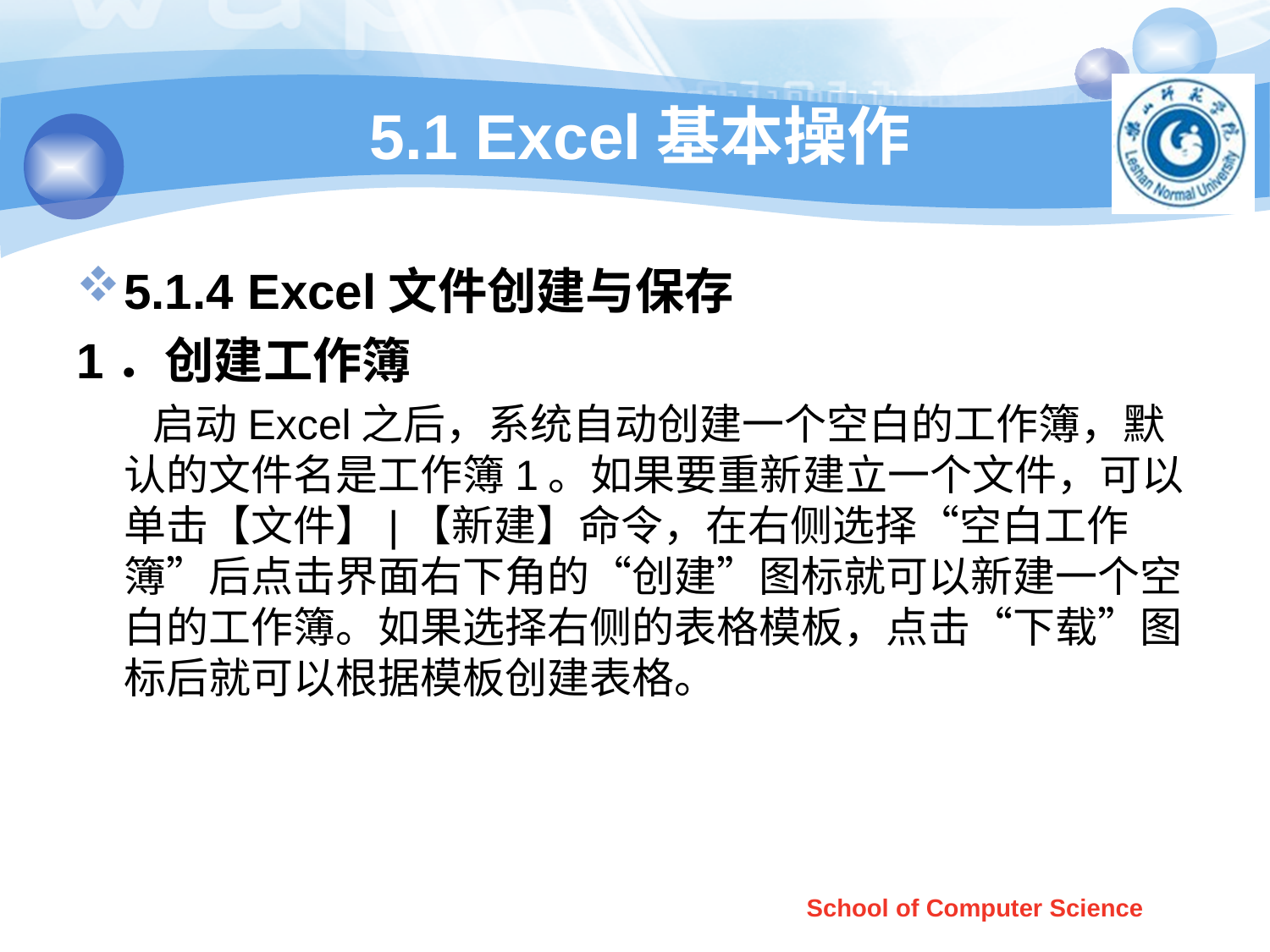

# 5.1 Excel基本操作
5.1.4 Excel文件创建与保存
1．创建工作簿
       启动Excel之后，系统自动创建一个空白的工作簿，默认的文件名是工作簿1。如果要重新建立一个文件，可以单击【文件】|【新建】命令，在右侧选择“空白工作簿”后点击界面右下角的“创建”图标就可以新建一个空白的工作簿。如果选择右侧的表格模板，点击“下载”图标后就可以根据模板创建表格。

School of Computer Science